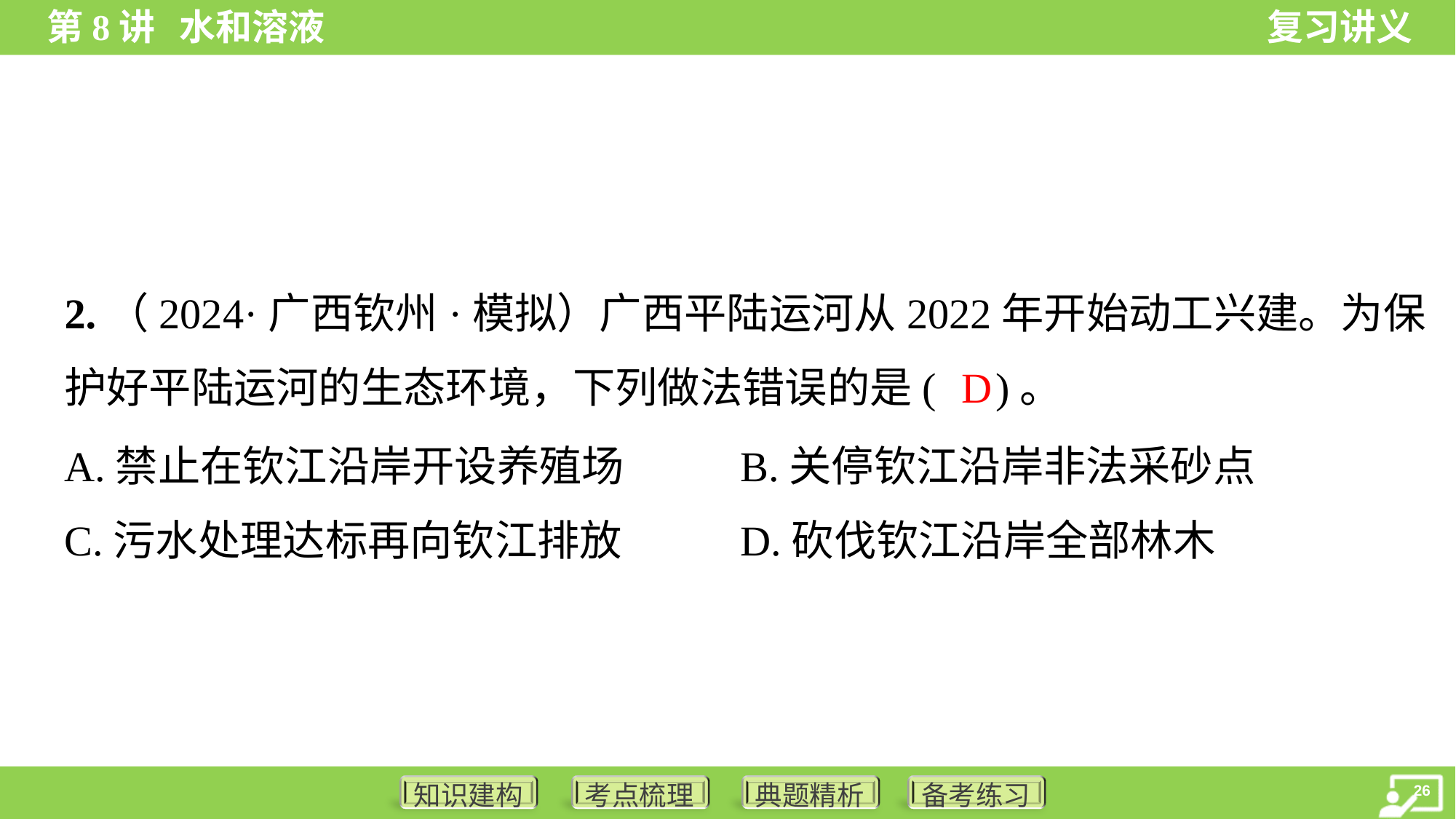

2.（2024·广西钦州·模拟）广西平陆运河从2022年开始动工兴建。为保
护好平陆运河的生态环境，下列做法错误的是(     )。
D
A.禁止在钦江沿岸开设养殖场	B.关停钦江沿岸非法采砂点
C.污水处理达标再向钦江排放	D.砍伐钦江沿岸全部林木